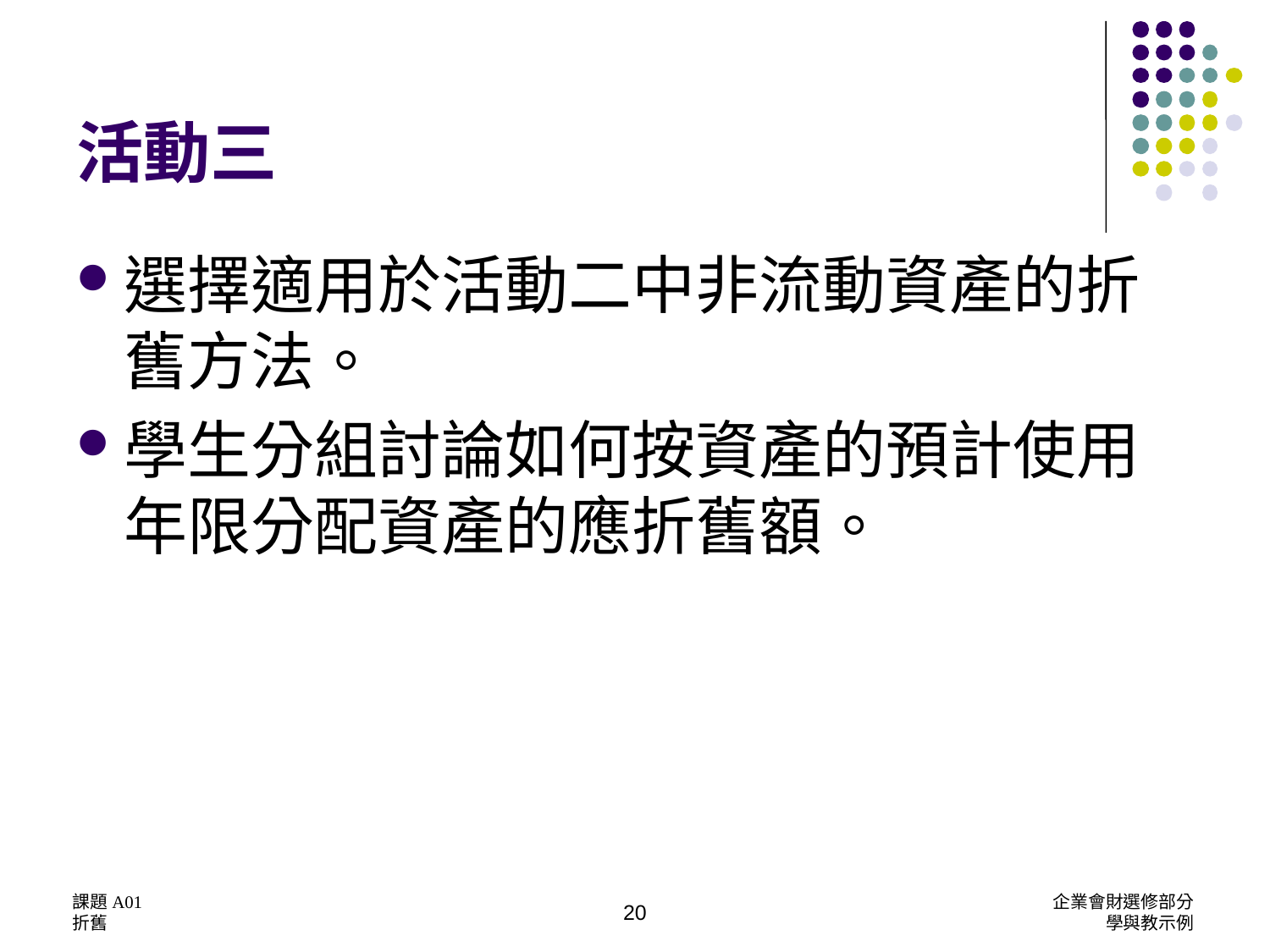

# 活動三
選擇適用於活動二中非流動資產的折舊方法。
學生分組討論如何按資產的預計使用年限分配資產的應折舊額。

課題A01
折舊

企業會財選修部分
學與教示例

20